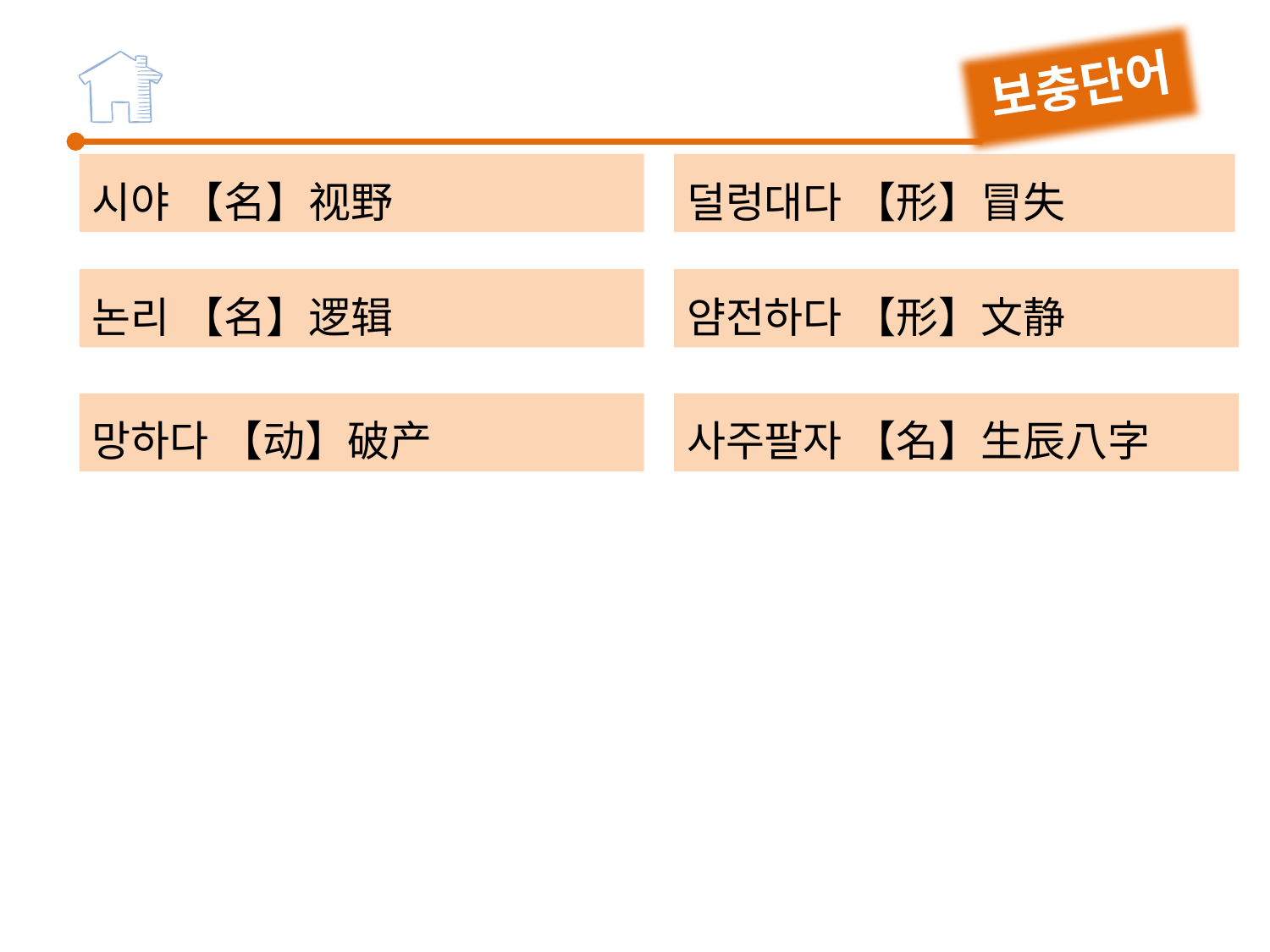

보충단어

시야 【名】视野
논리 【名】逻辑
망하다 【动】破产
덜렁대다 【形】冒失
얌전하다 【形】文静
사주팔자 【名】生辰八字